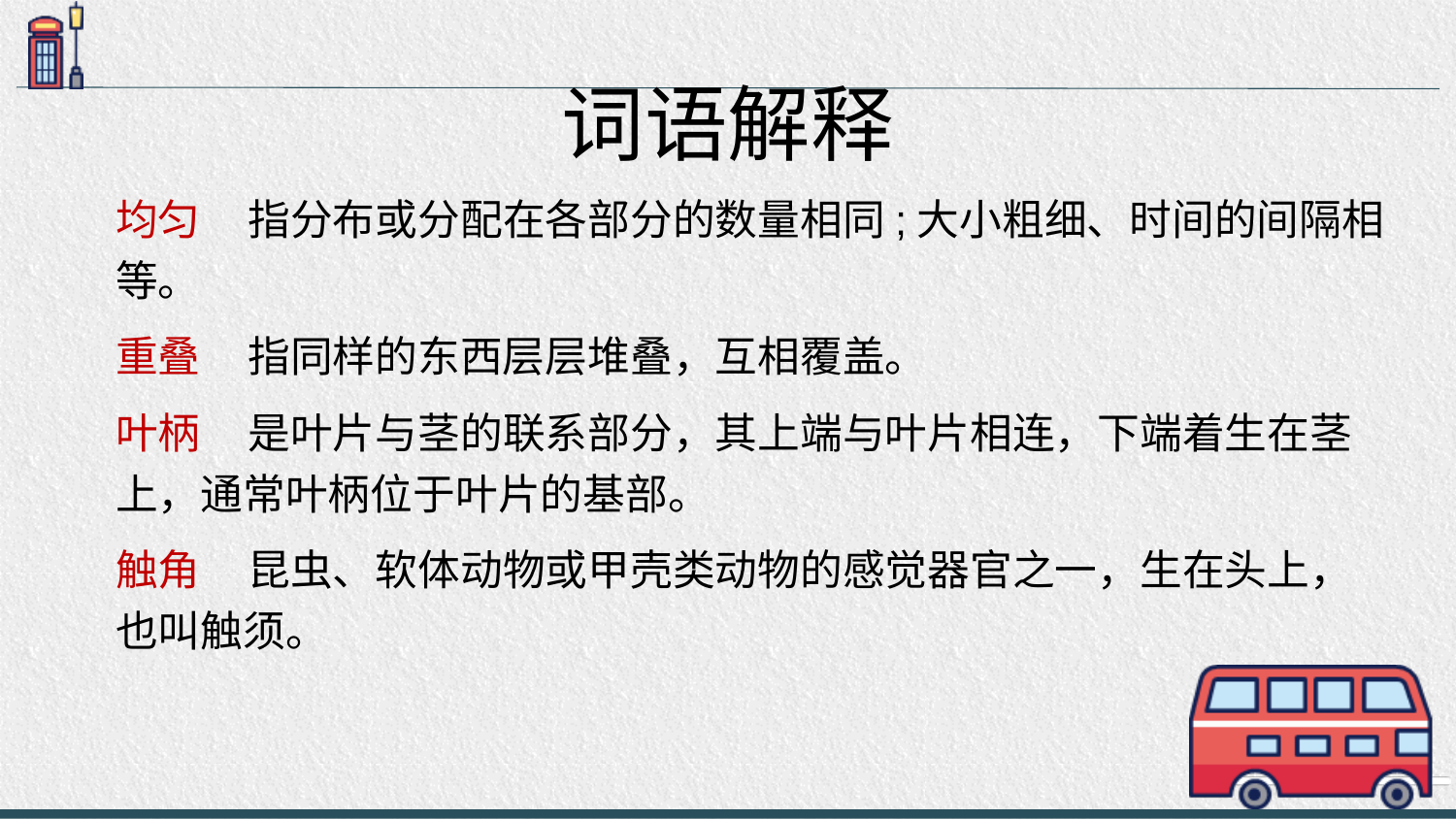

# 词语解释
均匀     指分布或分配在各部分的数量相同;大小粗细、时间的间隔相等。
重叠     指同样的东西层层堆叠，互相覆盖。
叶柄     是叶片与茎的联系部分，其上端与叶片相连，下端着生在茎上，通常叶柄位于叶片的基部。
触角     昆虫、软体动物或甲壳类动物的感觉器官之一，生在头上，也叫触须。